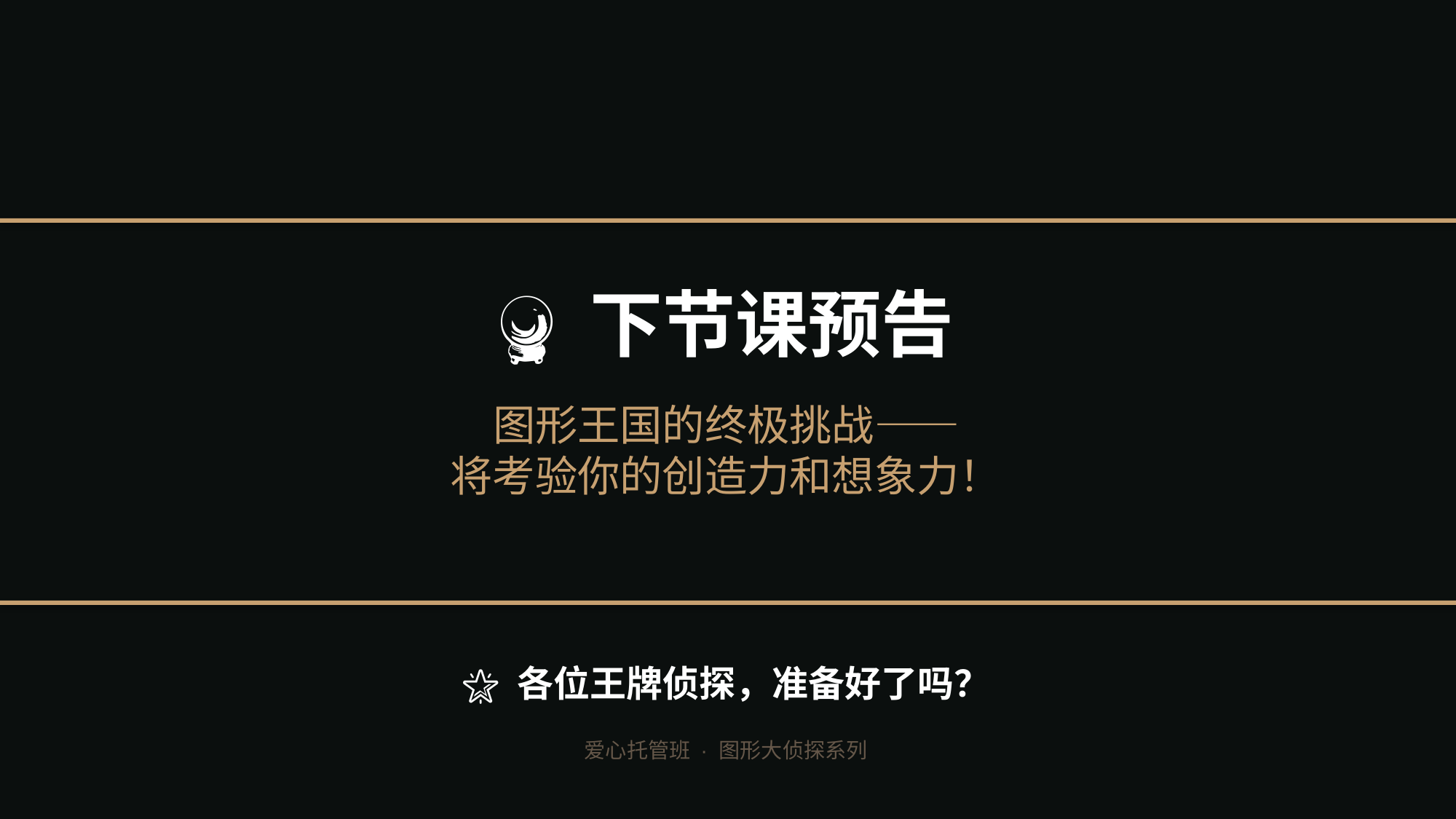

🔮 下节课预告
图形王国的终极挑战——
将考验你的创造力和想象力！

🌟 各位王牌侦探，准备好了吗？
爱心托管班 · 图形大侦探系列